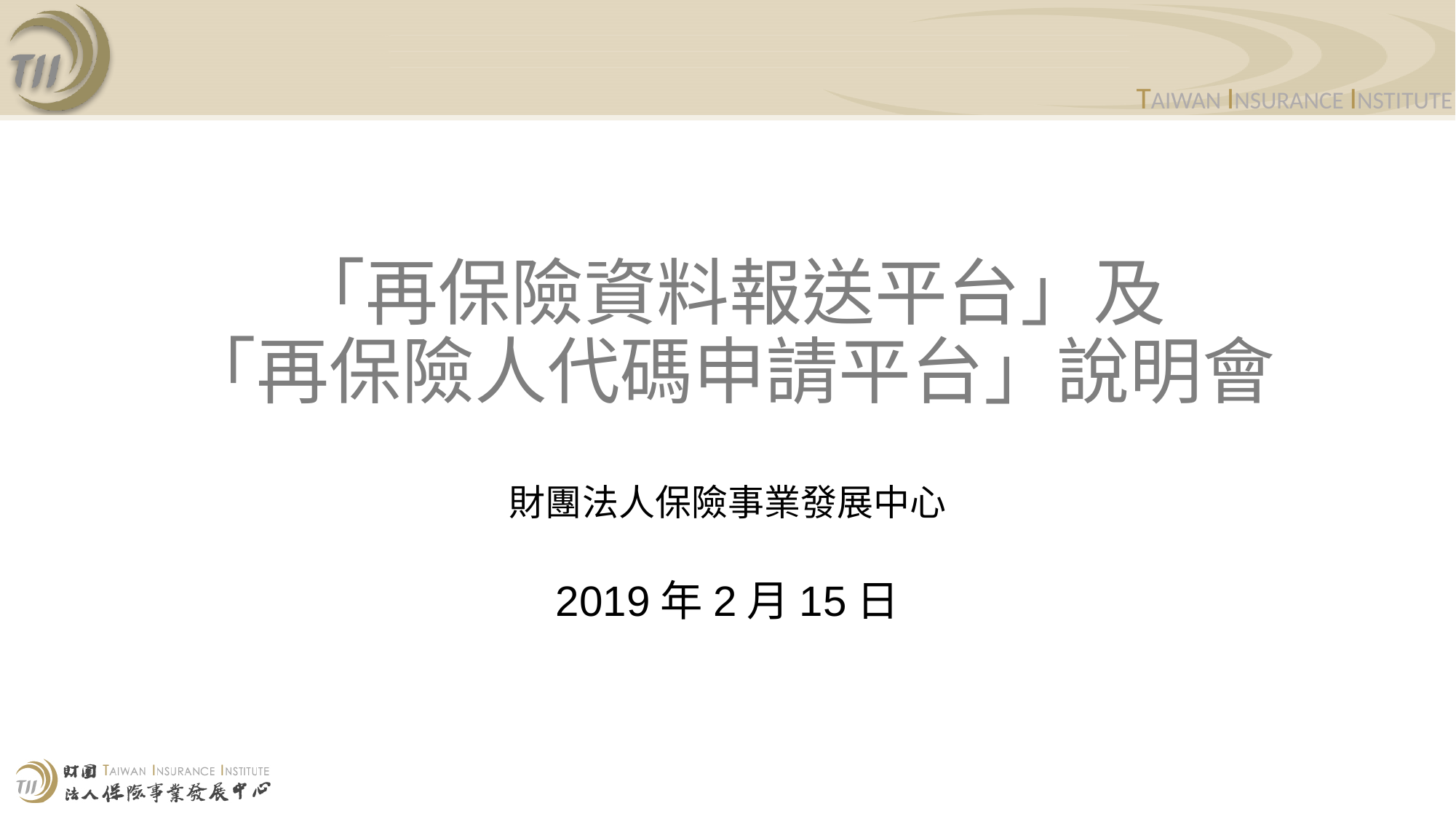

# 「再保險資料報送平台」及 「再保險人代碼申請平台」說明會

財團法人保險事業發展中心

2019年2月15日